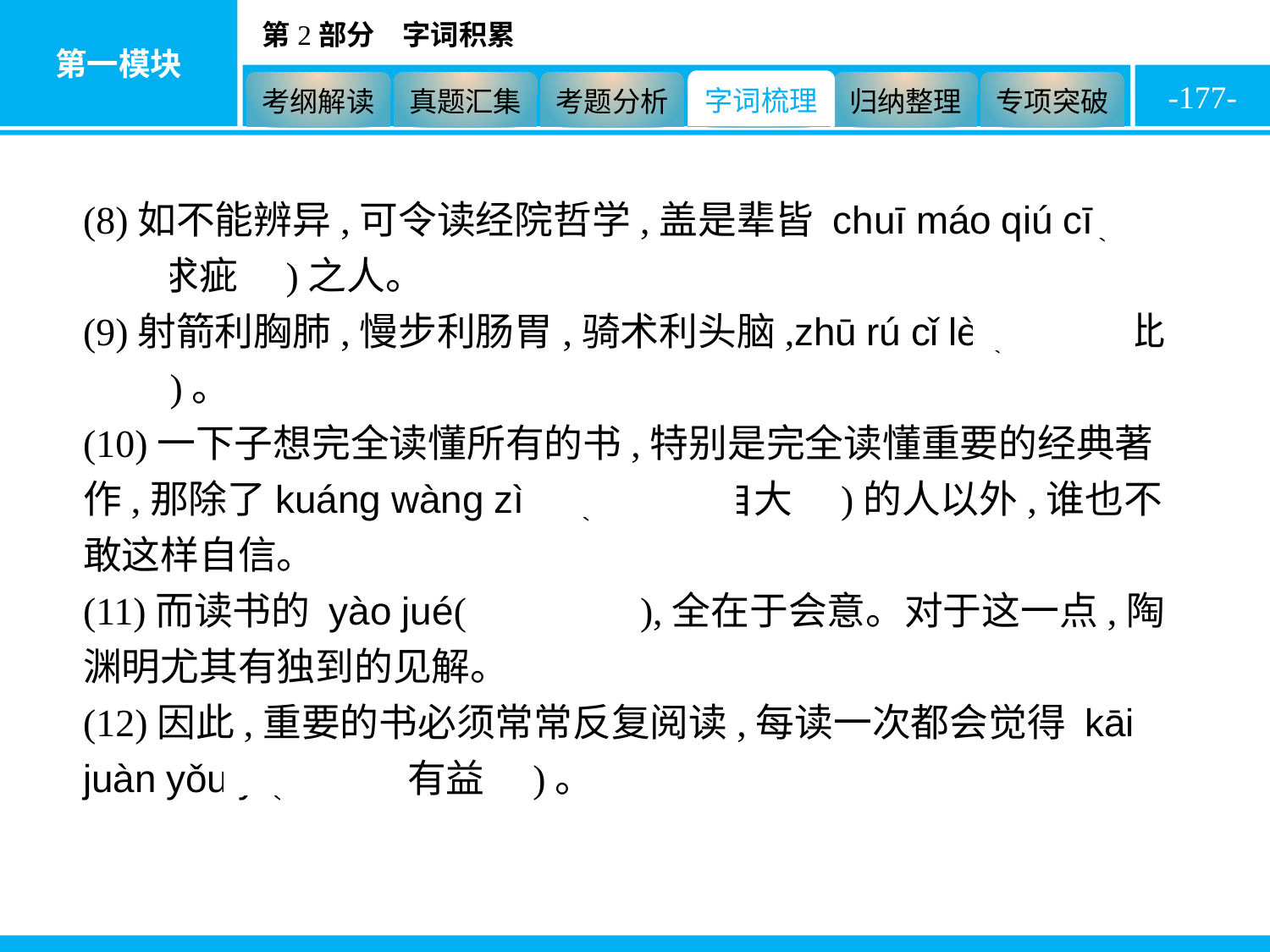

-177-
(8)如不能辨异,可令读经院哲学,盖是辈皆 chuī máo qiú cī(　吹毛求疵　)之人。
(9)射箭利胸肺,慢步利肠胃,骑术利头脑,zhū rú cǐ lèi(　诸如此类　)。
(10)一下子想完全读懂所有的书,特别是完全读懂重要的经典著作,那除了kuáng wàng zì dà(　狂妄自大　)的人以外,谁也不敢这样自信。
(11)而读书的 yào jué(　要诀　),全在于会意。对于这一点,陶渊明尤其有独到的见解。
(12)因此,重要的书必须常常反复阅读,每读一次都会觉得 kāi juàn yǒu yì(　开卷有益　)。